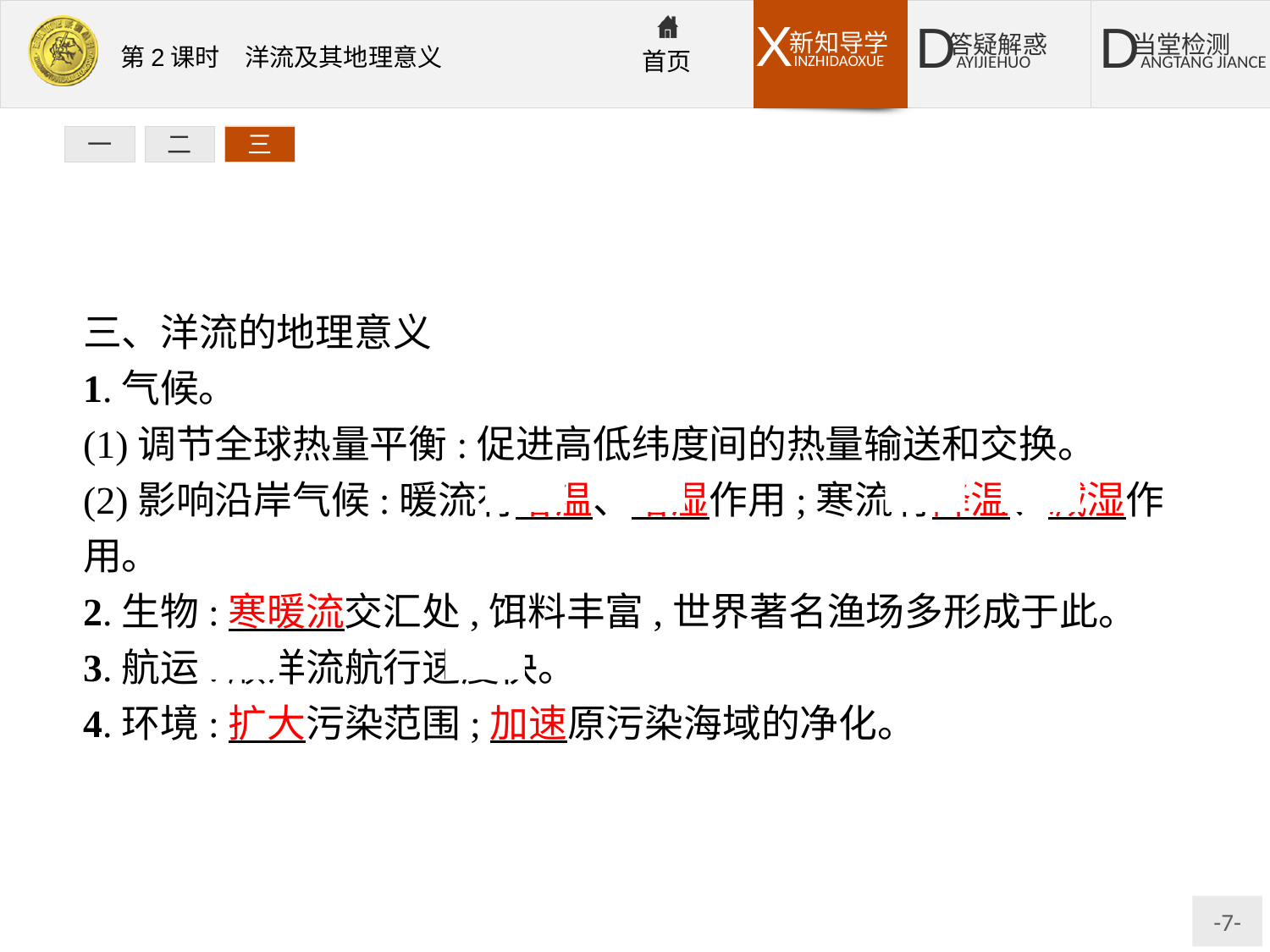

一
二
三
三、洋流的地理意义
1.气候。
(1)调节全球热量平衡:促进高低纬度间的热量输送和交换。
(2)影响沿岸气候:暖流有增温、增湿作用;寒流有降温、减湿作用。
2.生物:寒暖流交汇处,饵料丰富,世界著名渔场多形成于此。
3.航运:顺洋流航行速度快。
4.环境:扩大污染范围;加速原污染海域的净化。